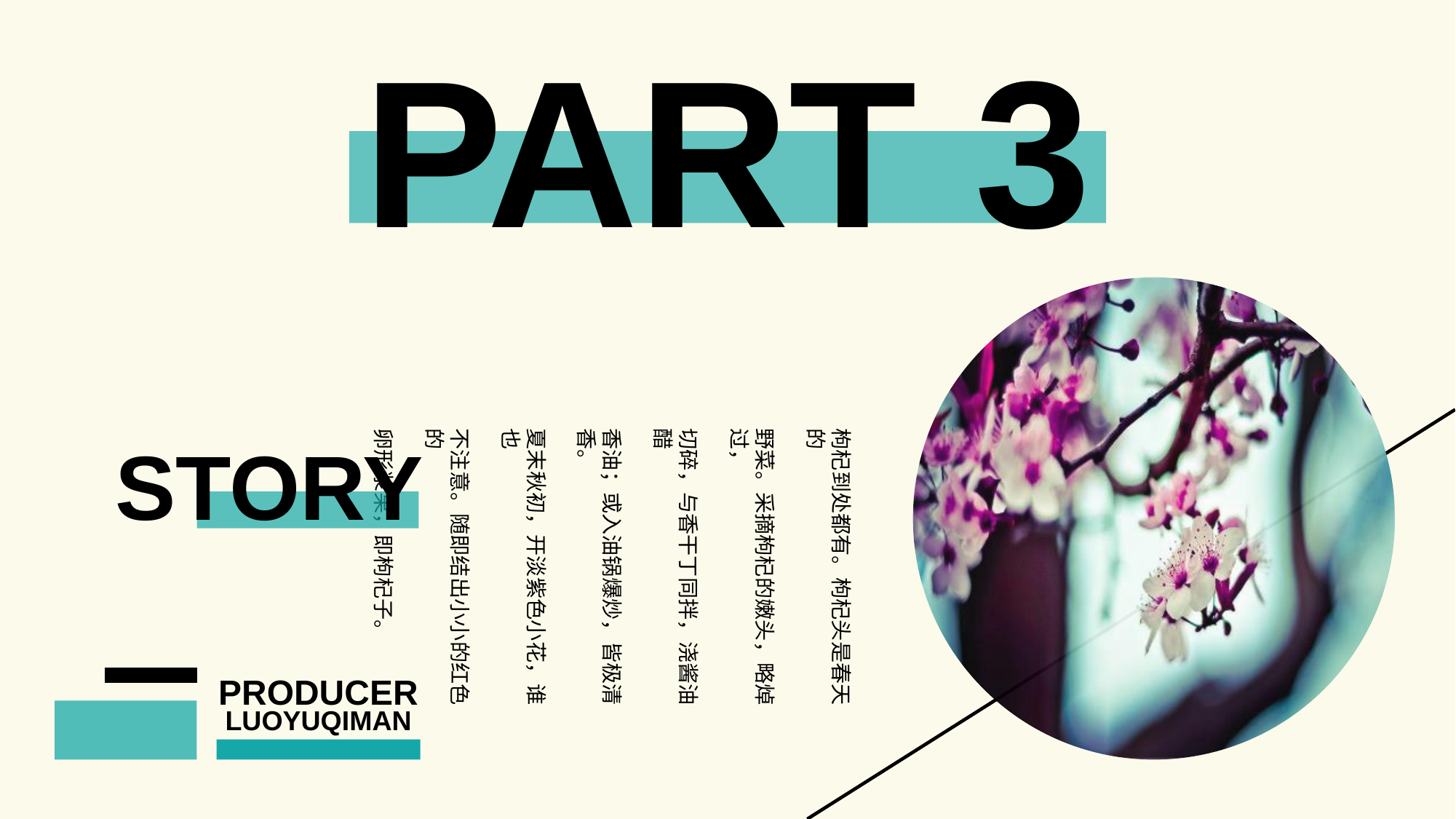

PART 3

枸杞到处都有。枸杞头是春天的

野菜。采摘枸杞的嫩头，略焯过，

切碎，与香干丁同拌，浇酱油醋

香油；或入油锅爆炒，皆极清香。

夏末秋初，开淡紫色小花，谁也

不注意。随即结出小小的红色的

卵形浆果，即枸杞子。
STORY

PRODUCER
LUOYUQIMAN